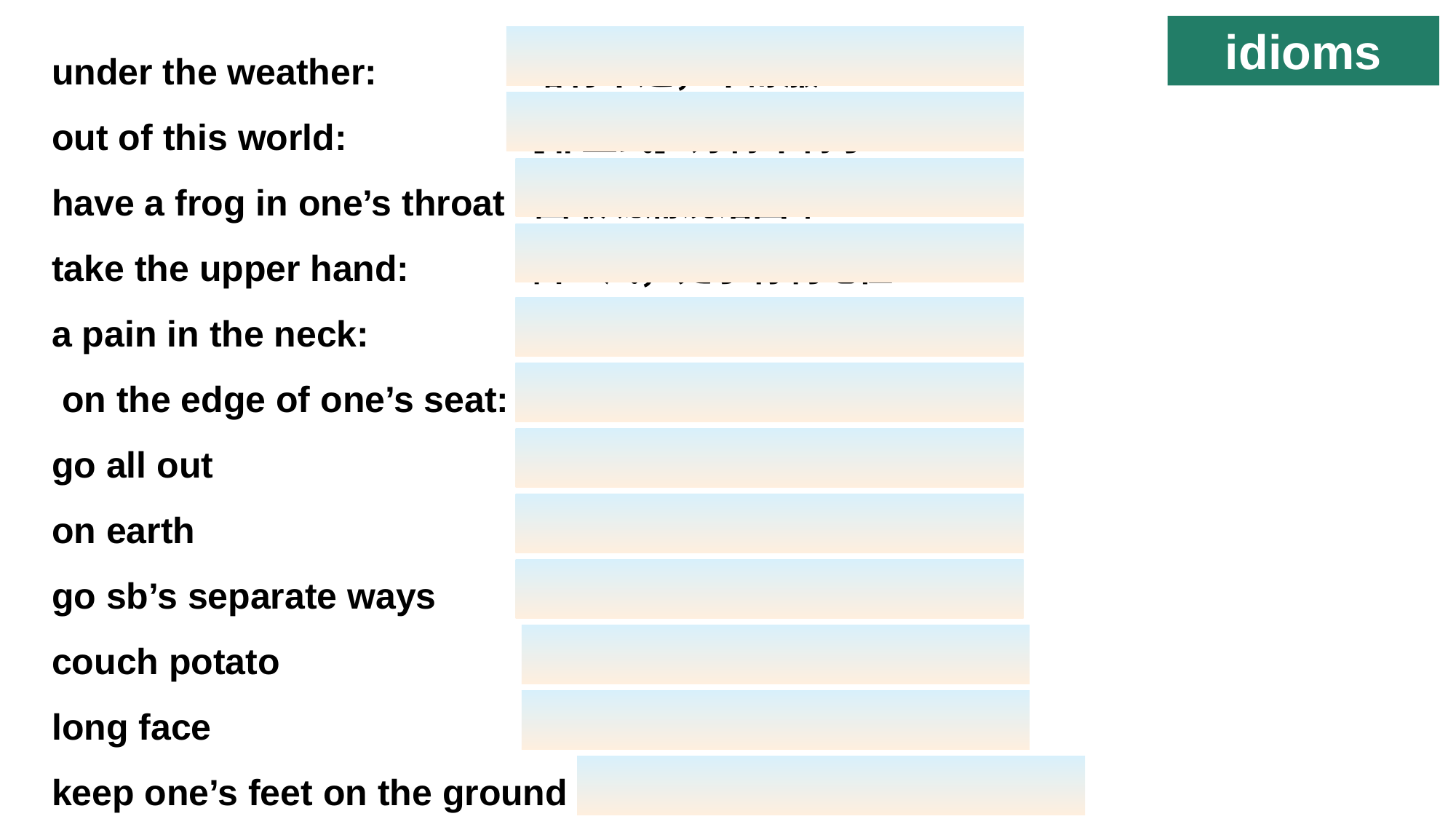

idioms
under the weather:              略有不适；不舒服
out of this world:               ［非正式］好得不得了
have a frog in one’s throat  因喉咙痛说话困难
take the upper hand:           占上风；处于有利地位
a pain in the neck:               令人极其讨厌
 on the edge of one’s seat: 极为激动
go all out                              全力以赴
on earth                                到底；究竟
go sb’s separate ways        断绝来往；分道扬镳
couch potato                        老泡在电视机前的人
long face                                   愁眉苦脸
keep one’s feet on the ground 脚踏实地（keep grounded）